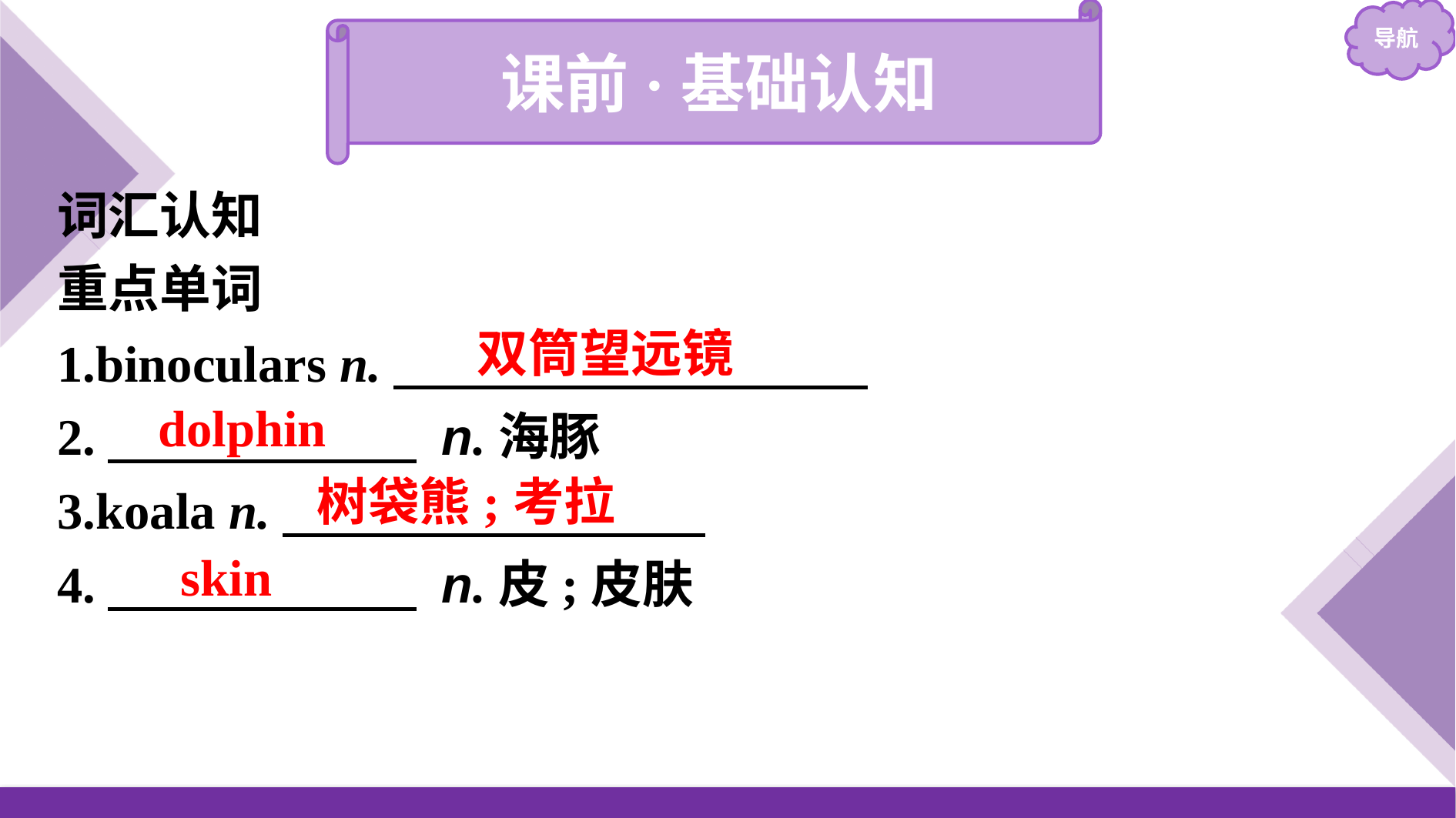

课前·基础认知
词汇认知
重点单词
1.binoculars n.
2.　　　　　　 n.海豚
3.koala n.
4.　　　　　　 n.皮;皮肤
双筒望远镜
dolphin
树袋熊;考拉
skin